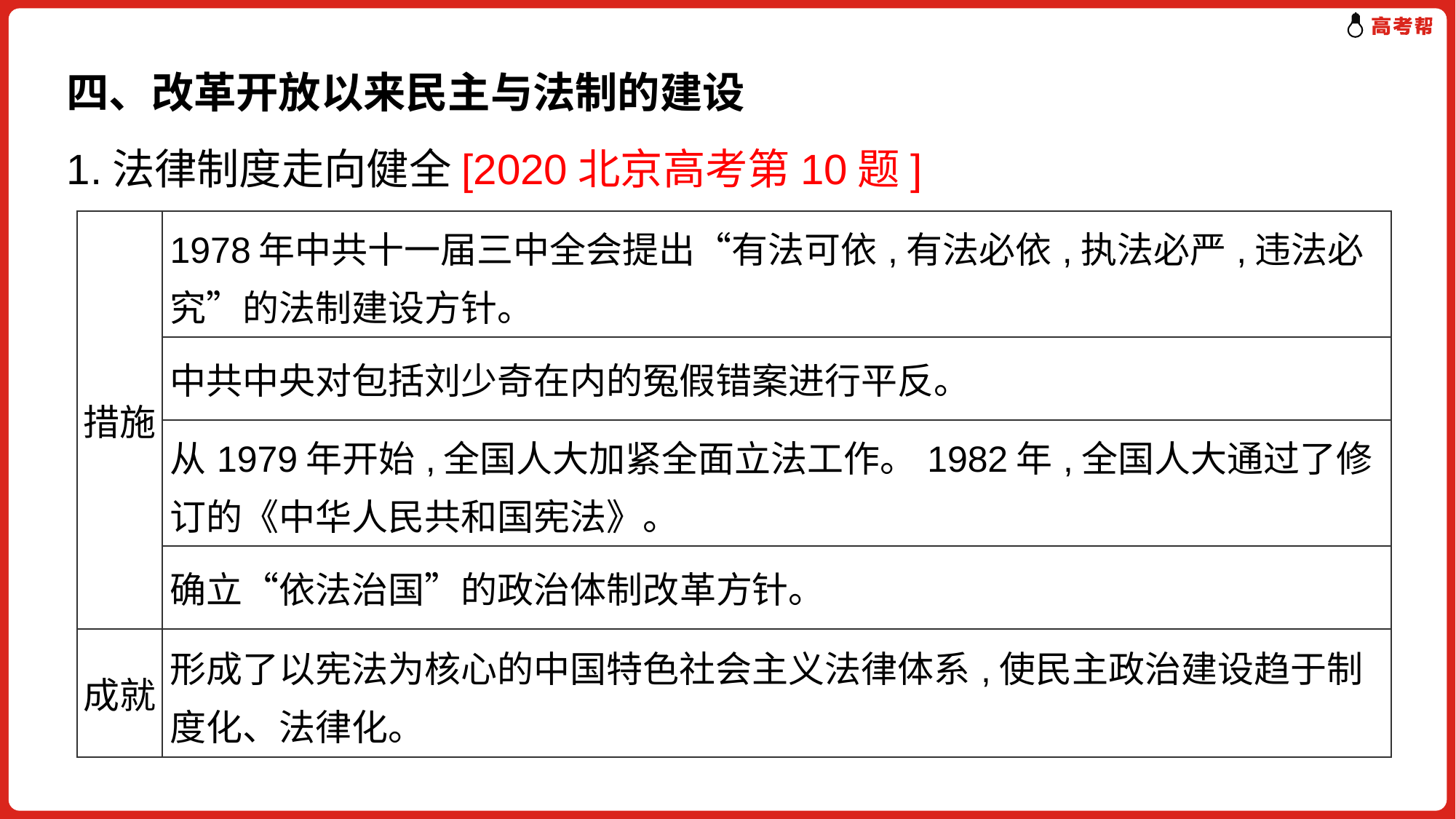

四、改革开放以来民主与法制的建设
1.法律制度走向健全[2020北京高考第10题]
| 措施 | 1978年中共十一届三中全会提出“有法可依,有法必依,执法必严,违法必究”的法制建设方针。 |
| --- | --- |
|  | 中共中央对包括刘少奇在内的冤假错案进行平反。 |
|  | 从1979年开始,全国人大加紧全面立法工作。1982年,全国人大通过了修订的《中华人民共和国宪法》。 |
|  | 确立“依法治国”的政治体制改革方针。 |
| 成就 | 形成了以宪法为核心的中国特色社会主义法律体系,使民主政治建设趋于制度化、法律化。 |